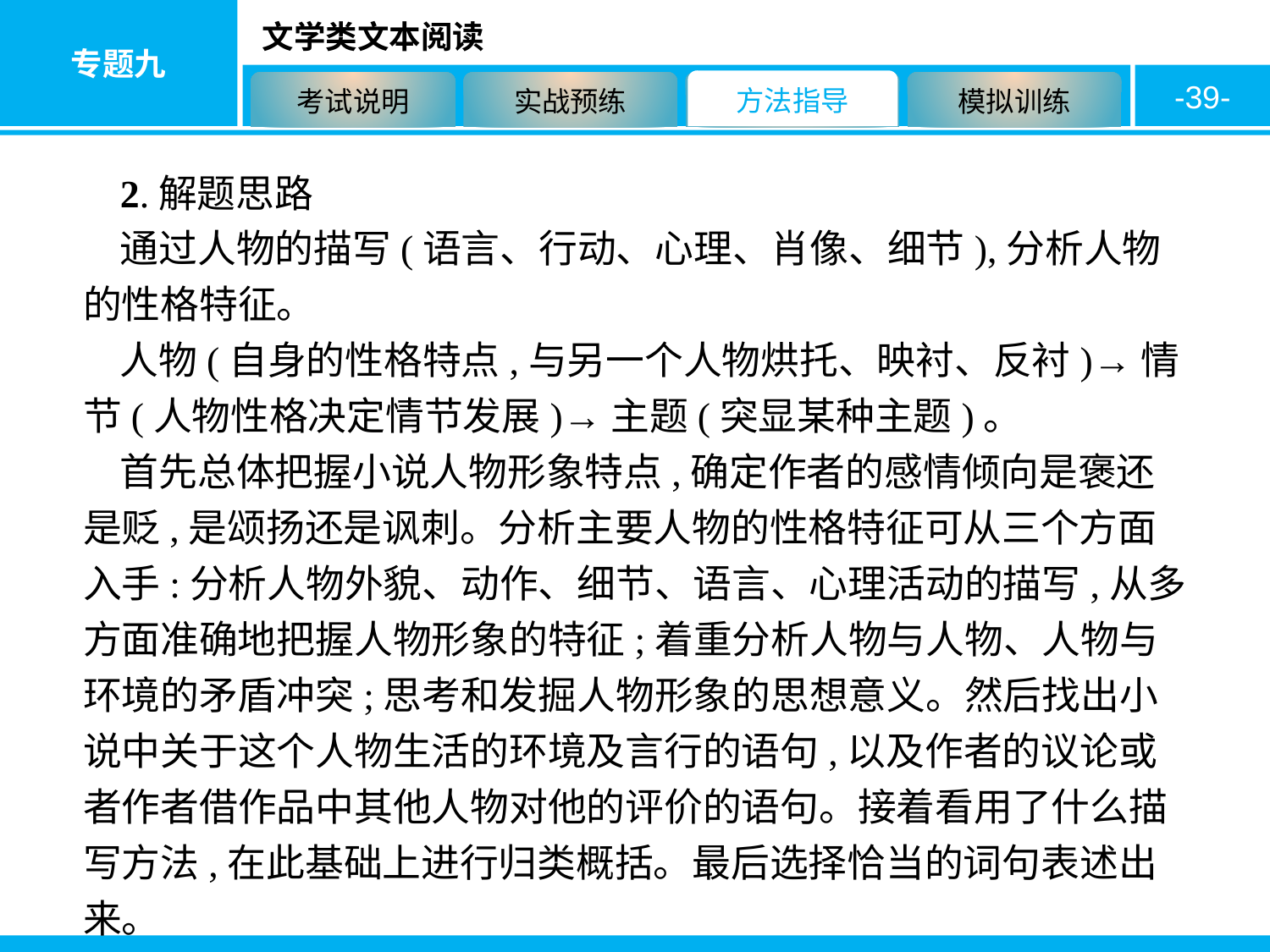

-39-
2.解题思路
通过人物的描写(语言、行动、心理、肖像、细节),分析人物的性格特征。
人物(自身的性格特点,与另一个人物烘托、映衬、反衬)→情节(人物性格决定情节发展)→主题(突显某种主题)。
首先总体把握小说人物形象特点,确定作者的感情倾向是褒还是贬,是颂扬还是讽刺。分析主要人物的性格特征可从三个方面入手:分析人物外貌、动作、细节、语言、心理活动的描写,从多方面准确地把握人物形象的特征;着重分析人物与人物、人物与环境的矛盾冲突;思考和发掘人物形象的思想意义。然后找出小说中关于这个人物生活的环境及言行的语句,以及作者的议论或者作者借作品中其他人物对他的评价的语句。接着看用了什么描写方法,在此基础上进行归类概括。最后选择恰当的词句表述出来。